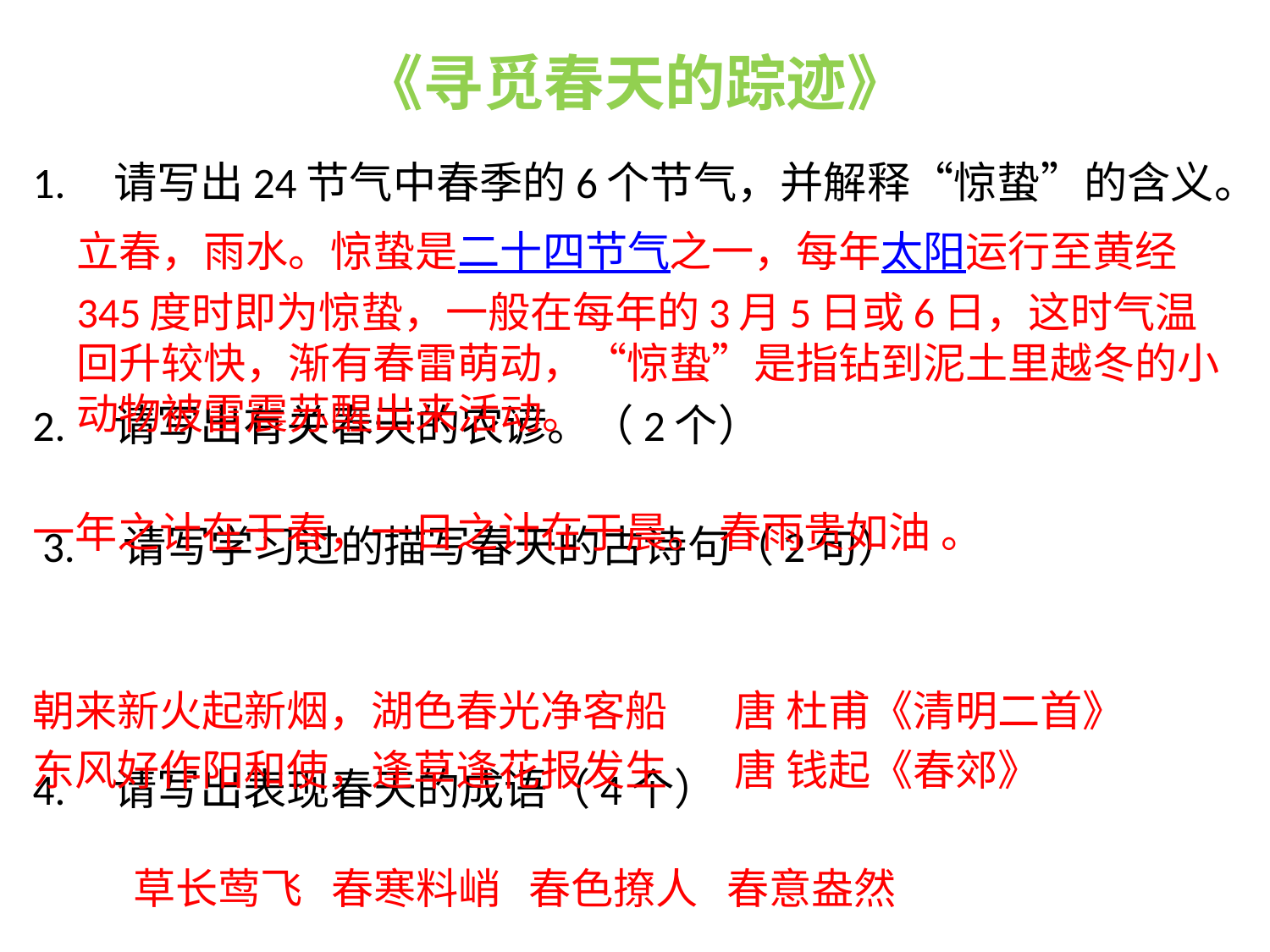

# 《寻觅春天的踪迹》
1.    请写出24节气中春季的6个节气，并解释“惊蛰”的含义。

2.    请写出有关春天的农谚。（2个）

 3.    请写学习过的描写春天的古诗句（2句）

4.    请写出表现春天的成语（4个）

		立春，雨水。惊蛰是二十四节气之一，每年太阳运行至黄经345度时即为惊蛰，一般在每年的3月5日或6日，这时气温回升较快，渐有春雷萌动，“惊蛰”是指钻到泥土里越冬的小动物被雷震苏醒出来活动。

一年之计在于春，一日之计在于晨。 春雨贵如油 。

朝来新火起新烟，湖色春光净客船       唐 杜甫《清明二首》
东风好作阳和使，逢草逢花报发生       唐 钱起《春郊》

	     草长莺飞   春寒料峭   春色撩人   春意盎然